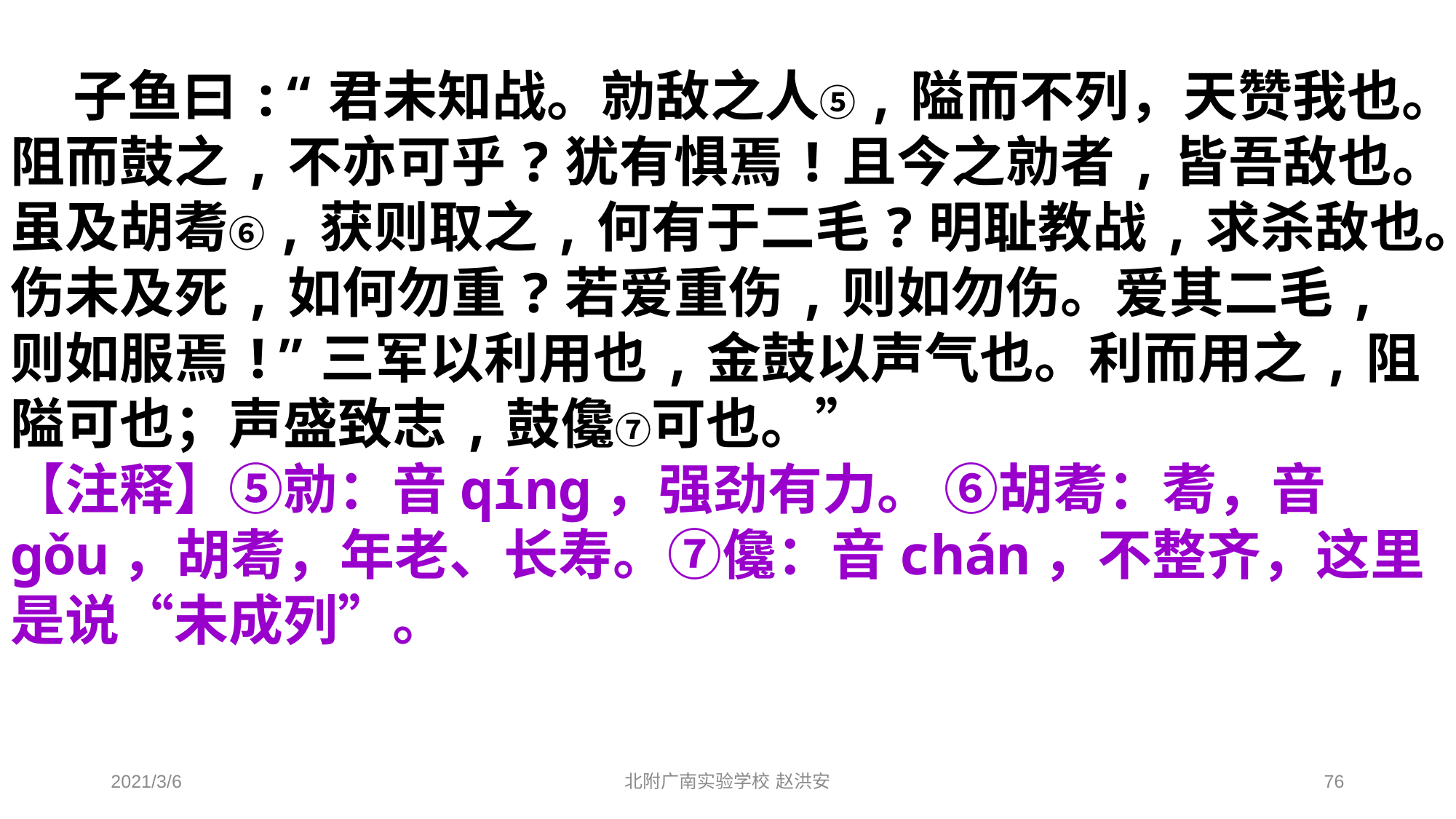

子鱼曰:“君未知战。勍敌之人⑤,隘而不列，天赞我也。阻而鼓之,不亦可乎?犹有惧焉!且今之勍者,皆吾敌也。虽及胡耈⑥,获则取之,何有于二毛?明耻教战,求杀敌也。伤未及死,如何勿重?若爱重伤,则如勿伤。爱其二毛,则如服焉!”三军以利用也,金鼓以声气也。利而用之,阻隘可也；声盛致志,鼓儳⑦可也。”
【注释】⑤勍：音qíng，强劲有力。 ⑥胡耈：耈，音gǒu，胡耈，年老、长寿。⑦儳：音chán，不整齐，这里是说“未成列”。
2021/3/6
北附广南实验学校 赵洪安
76